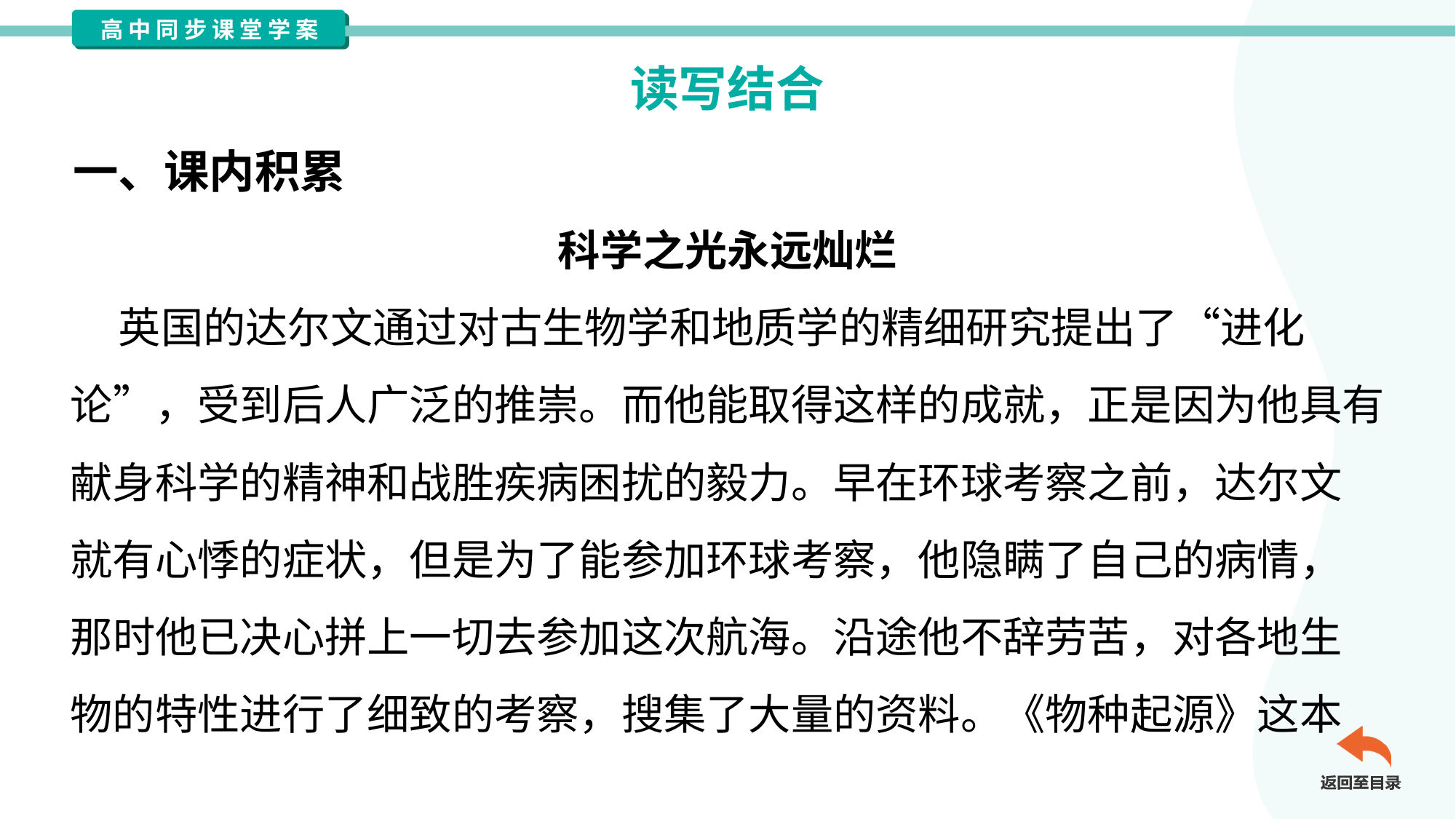

读写结合
一、课内积累
科学之光永远灿烂
    英国的达尔文通过对古生物学和地质学的精细研究提出了“进化
论”，受到后人广泛的推崇。而他能取得这样的成就，正是因为他具有
献身科学的精神和战胜疾病困扰的毅力。早在环球考察之前，达尔文
就有心悸的症状，但是为了能参加环球考察，他隐瞒了自己的病情，
那时他已决心拼上一切去参加这次航海。沿途他不辞劳苦，对各地生
物的特性进行了细致的考察，搜集了大量的资料。《物种起源》这本